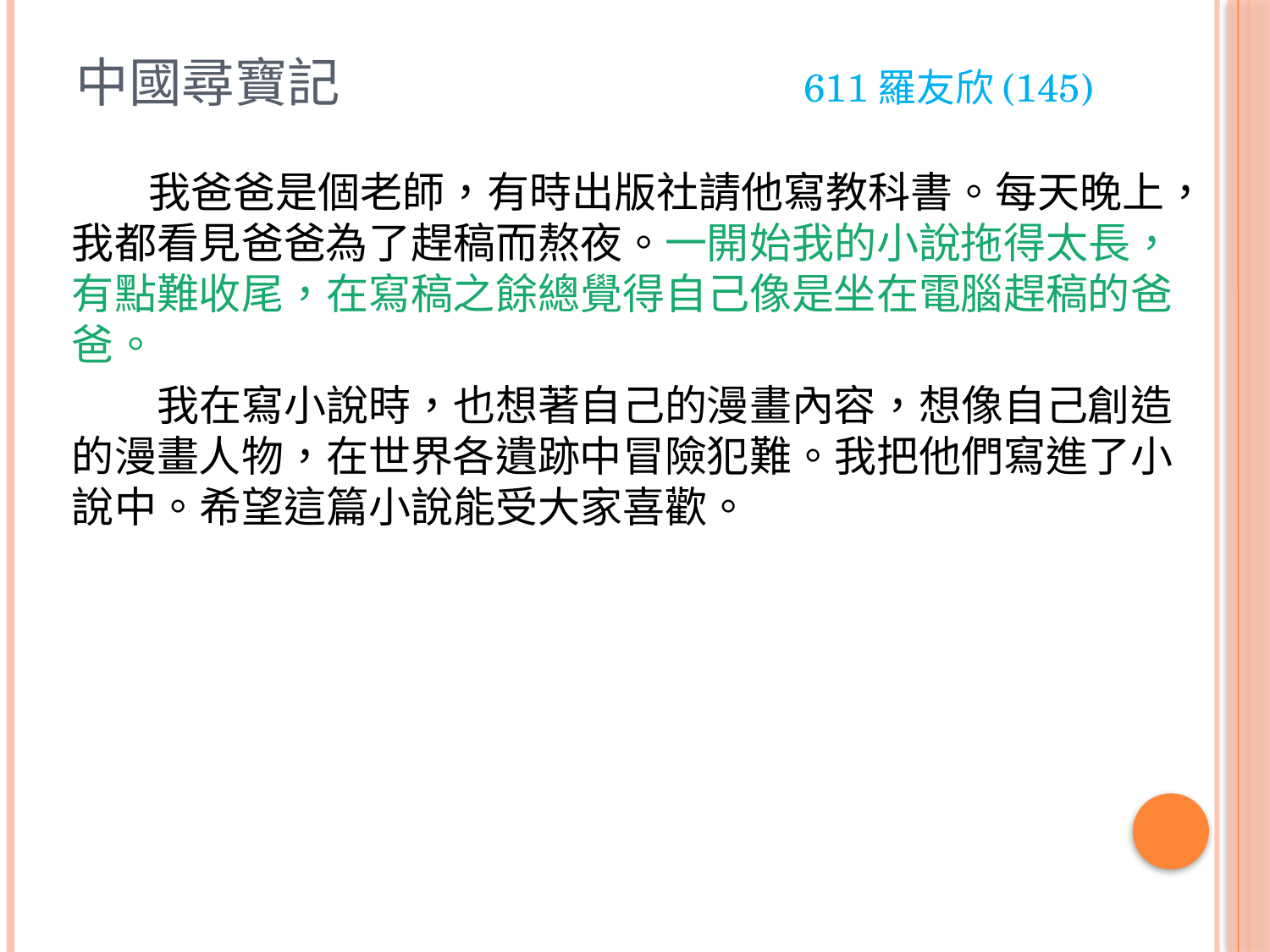

# 中國尋寶記                                      611羅友欣(145)
       我爸爸是個老師，有時出版社請他寫教科書。每天晚上，我都看見爸爸為了趕稿而熬夜。一開始我的小說拖得太長，有點難收尾，在寫稿之餘總覺得自己像是坐在電腦趕稿的爸爸。
　　我在寫小說時，也想著自己的漫畫內容，想像自己創造的漫畫人物，在世界各遺跡中冒險犯難。我把他們寫進了小說中。希望這篇小說能受大家喜歡。